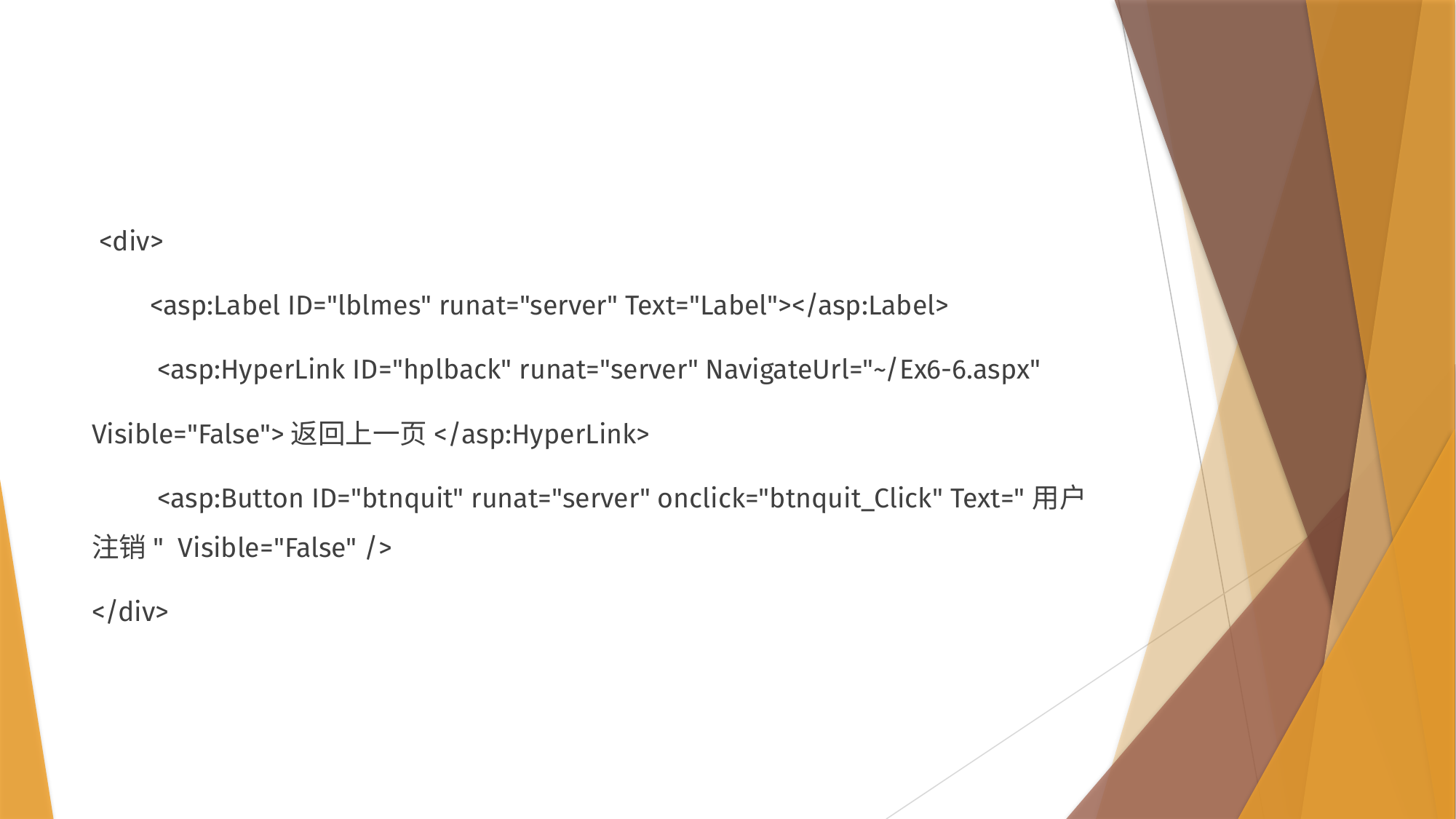

#
 <div>
        <asp:Label ID="lblmes" runat="server" Text="Label"></asp:Label>
         <asp:HyperLink ID="hplback" runat="server" NavigateUrl="~/Ex6-6.aspx"
Visible="False">返回上一页</asp:HyperLink>
         <asp:Button ID="btnquit" runat="server" onclick="btnquit_Click" Text="用户注销"  Visible="False" />
</div>